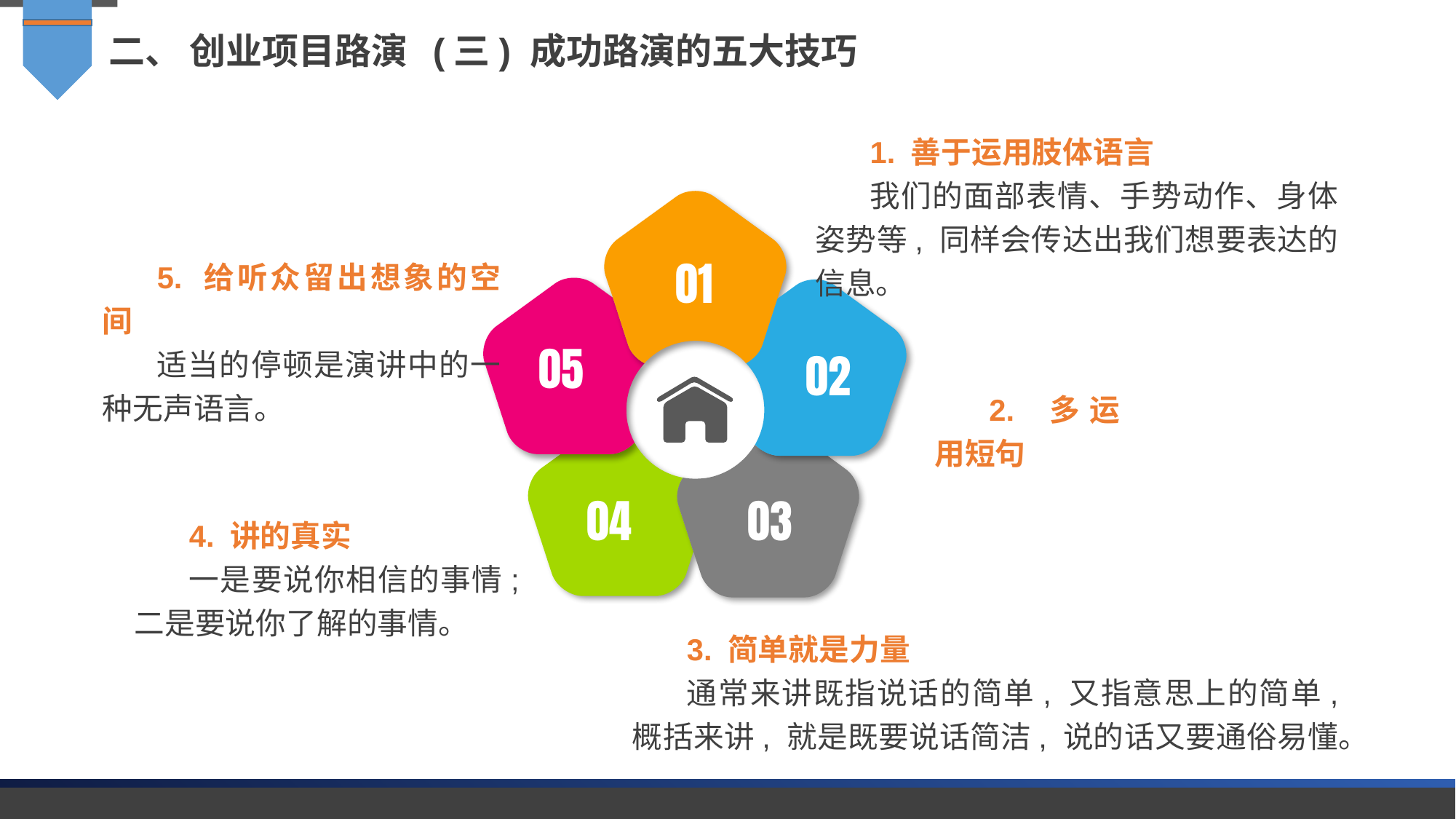

二、 创业项目路演  (三) 成功路演的五大技巧
1. 善于运用肢体语言
我们的面部表情、手势动作、身体姿势等, 同样会传达出我们想要表达的信息。

5. 给听众留出想象的空间
适当的停顿是演讲中的一种无声语言。
01

05
02

2. 多运用短句

04
03
4. 讲的真实
一是要说你相信的事情; 二是要说你了解的事情。
3. 简单就是力量
通常来讲既指说话的简单, 又指意思上的简单, 概括来讲, 就是既要说话简洁, 说的话又要通俗易懂。